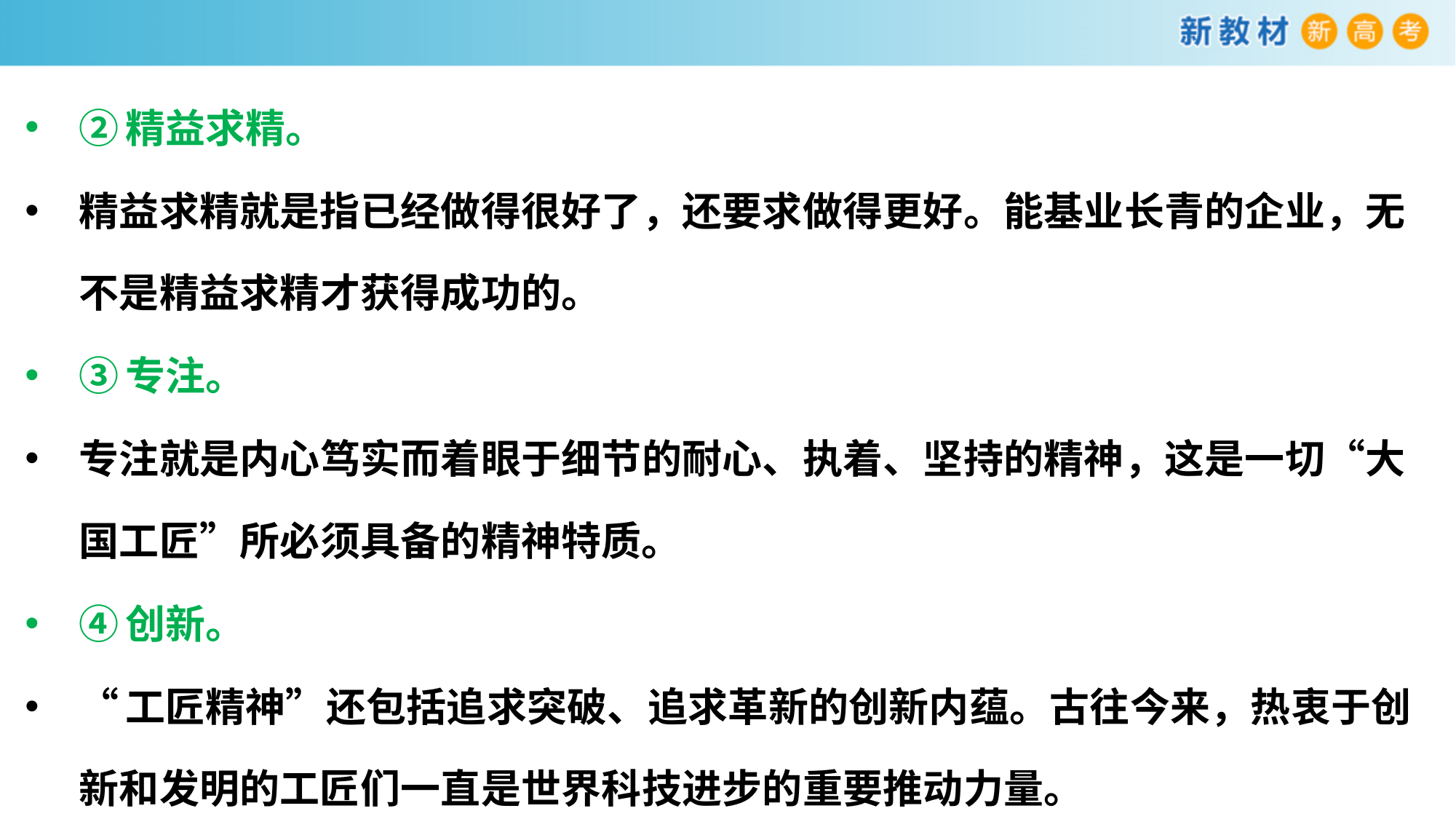

②精益求精。
精益求精就是指已经做得很好了，还要求做得更好。能基业长青的企业，无不是精益求精才获得成功的。
③专注。
专注就是内心笃实而着眼于细节的耐心、执着、坚持的精神，这是一切“大国工匠”所必须具备的精神特质。
④创新。
“工匠精神”还包括追求突破、追求革新的创新内蕴。古往今来，热衷于创新和发明的工匠们一直是世界科技进步的重要推动力量。